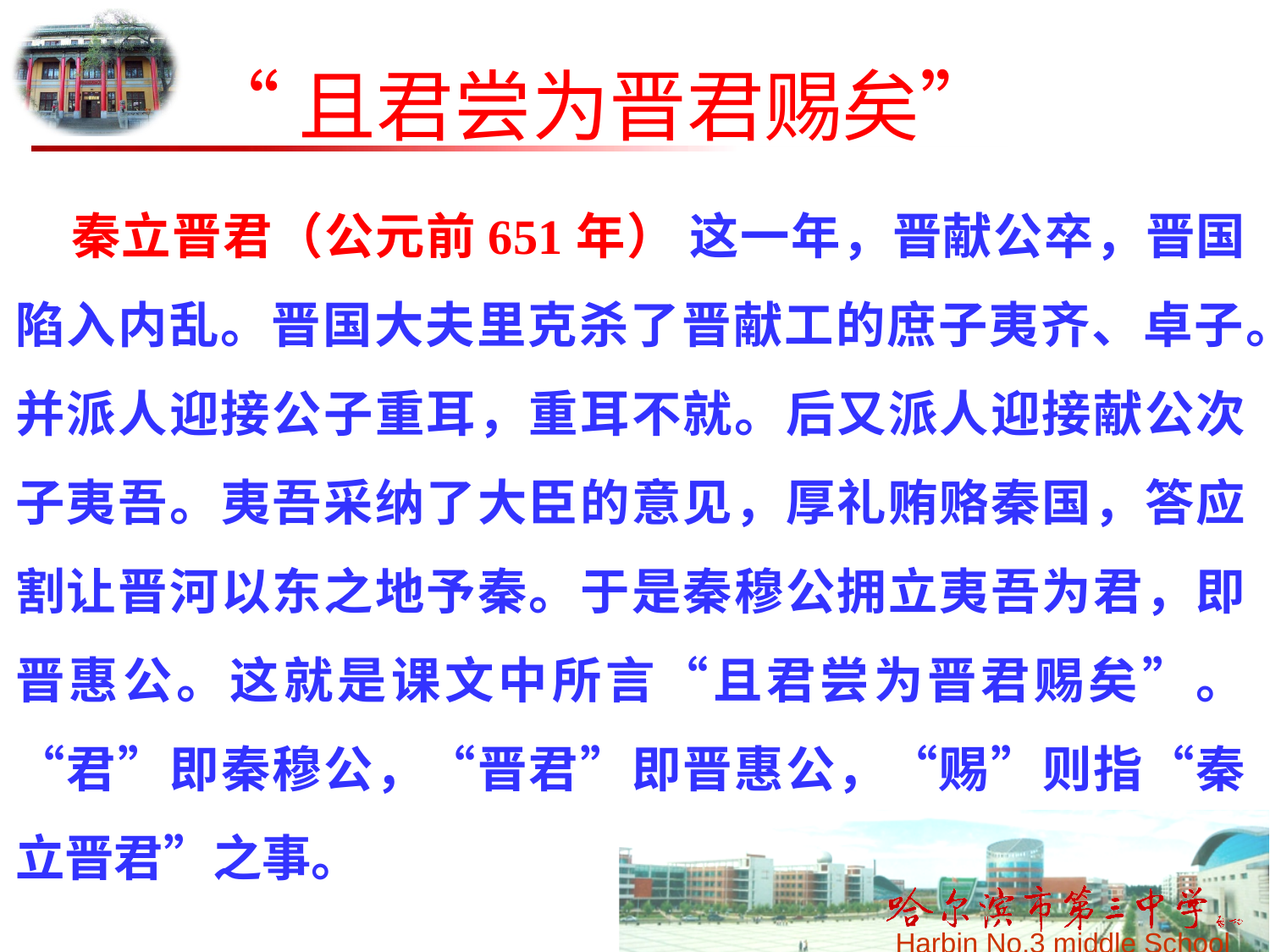

“且君尝为晋君赐矣”
 秦立晋君（公元前651年） 这一年，晋献公卒，晋国陷入内乱。晋国大夫里克杀了晋献工的庶子夷齐、卓子。并派人迎接公子重耳，重耳不就。后又派人迎接献公次子夷吾。夷吾采纳了大臣的意见，厚礼贿赂秦国，答应割让晋河以东之地予秦。于是秦穆公拥立夷吾为君，即晋惠公。这就是课文中所言“且君尝为晋君赐矣”。“君”即秦穆公，“晋君”即晋惠公，“赐”则指“秦立晋君”之事。